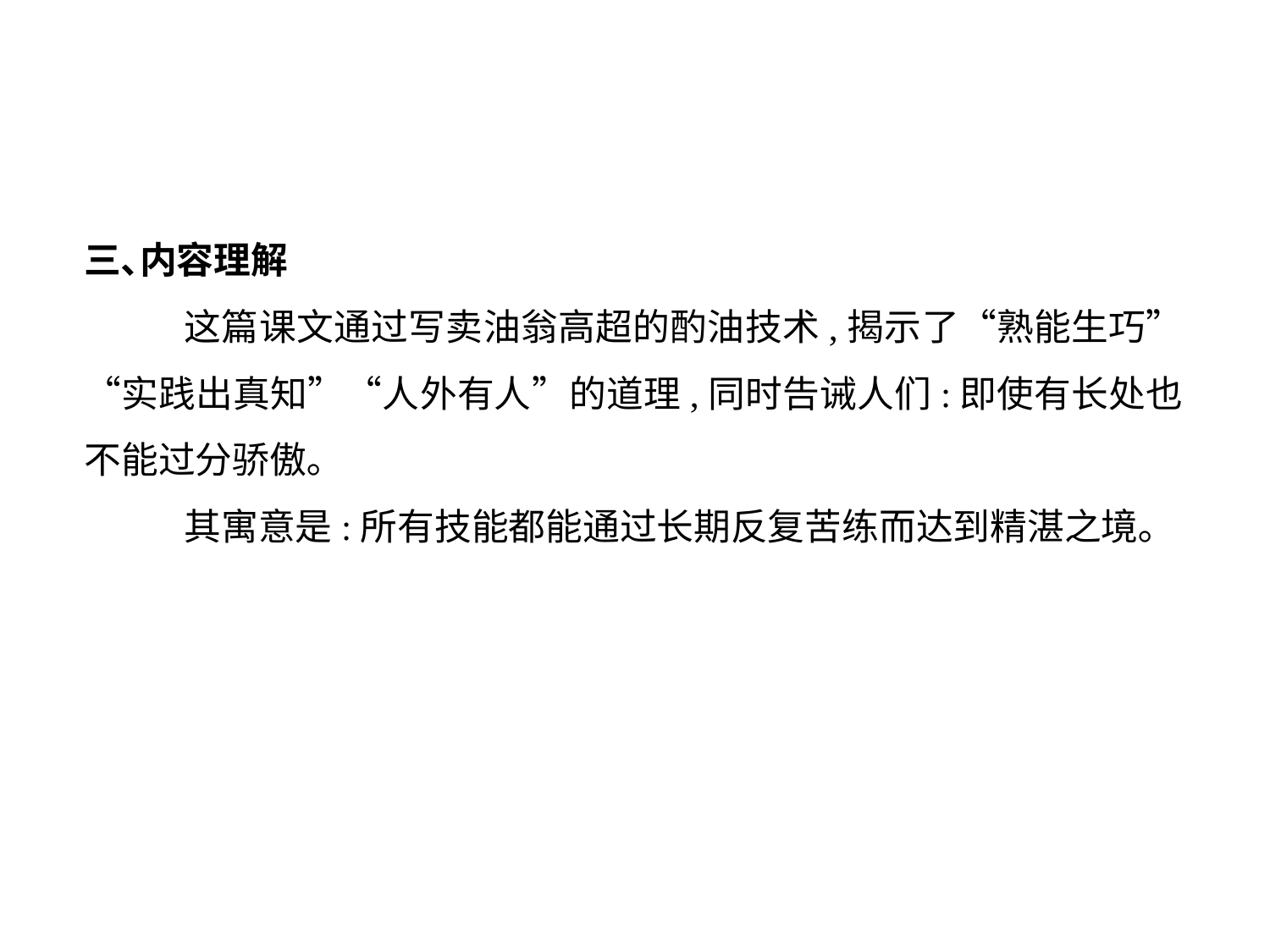

三､内容理解
这篇课文通过写卖油翁高超的酌油技术,揭示了“熟能生巧”“实践出真知”“人外有人”的道理,同时告诫人们:即使有长处也不能过分骄傲｡
其寓意是:所有技能都能通过长期反复苦练而达到精湛之境｡